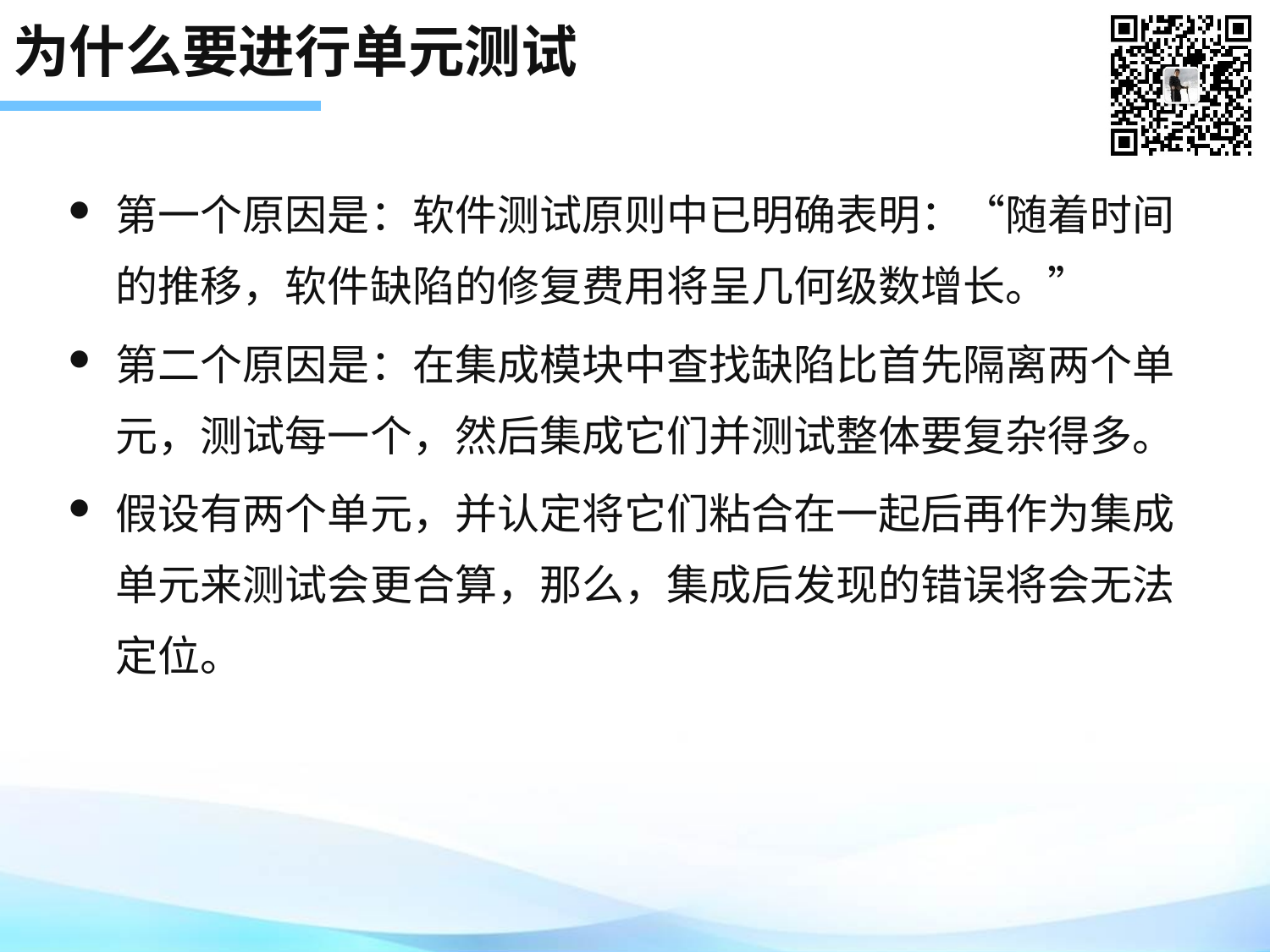

# 为什么要进行单元测试
第一个原因是：软件测试原则中已明确表明：“随着时间的推移，软件缺陷的修复费用将呈几何级数增长。”
第二个原因是：在集成模块中查找缺陷比首先隔离两个单元，测试每一个，然后集成它们并测试整体要复杂得多。
假设有两个单元，并认定将它们粘合在一起后再作为集成单元来测试会更合算，那么，集成后发现的错误将会无法定位。